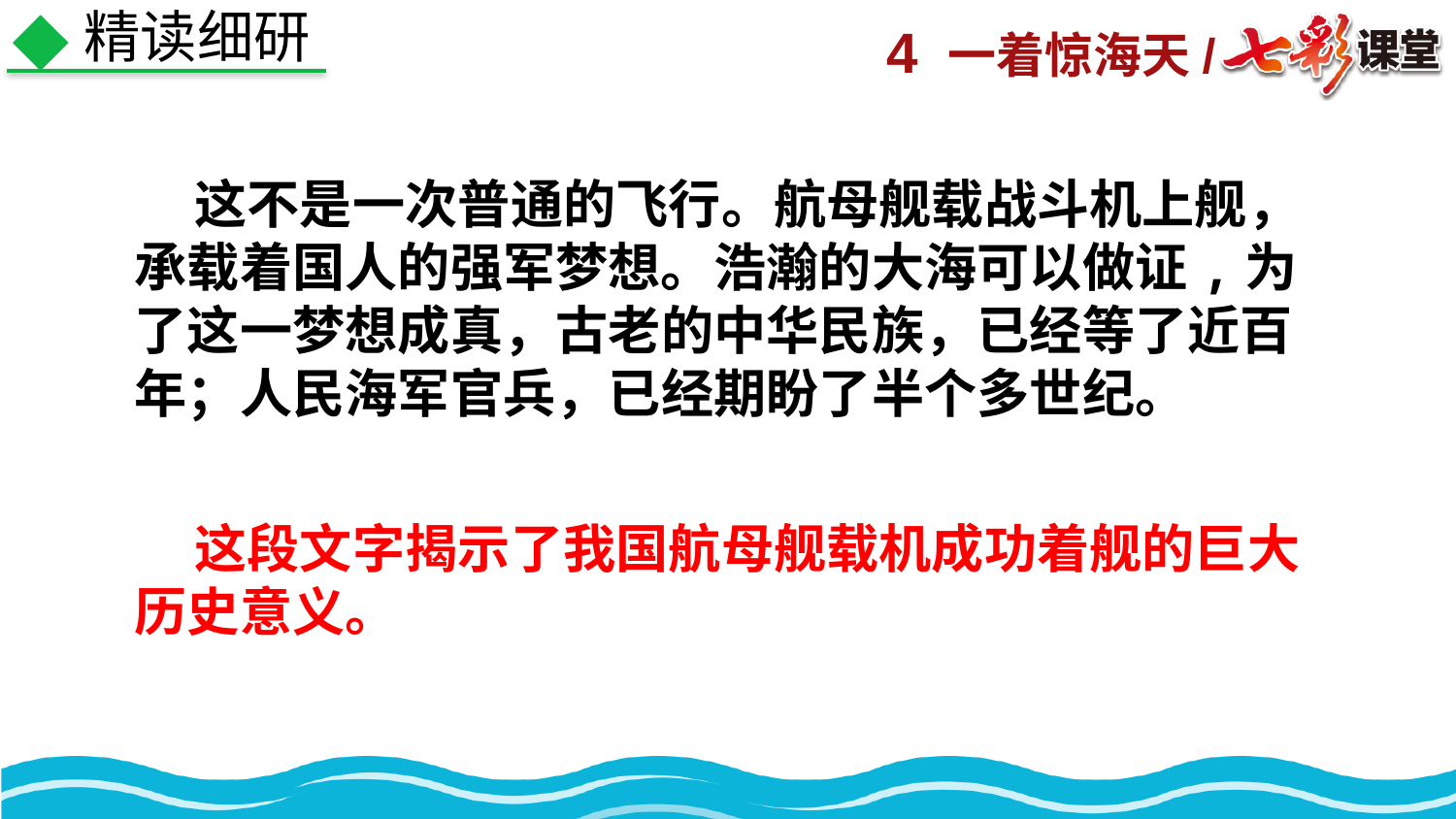

精读细研

    这不是一次普通的飞行。航母舰载战斗机上舰，承载着国人的强军梦想。浩瀚的大海可以做证,为了这一梦想成真，古老的中华民族，已经等了近百年；人民海军官兵，已经期盼了半个多世纪。
    这段文字揭示了我国航母舰载机成功着舰的巨大历史意义。